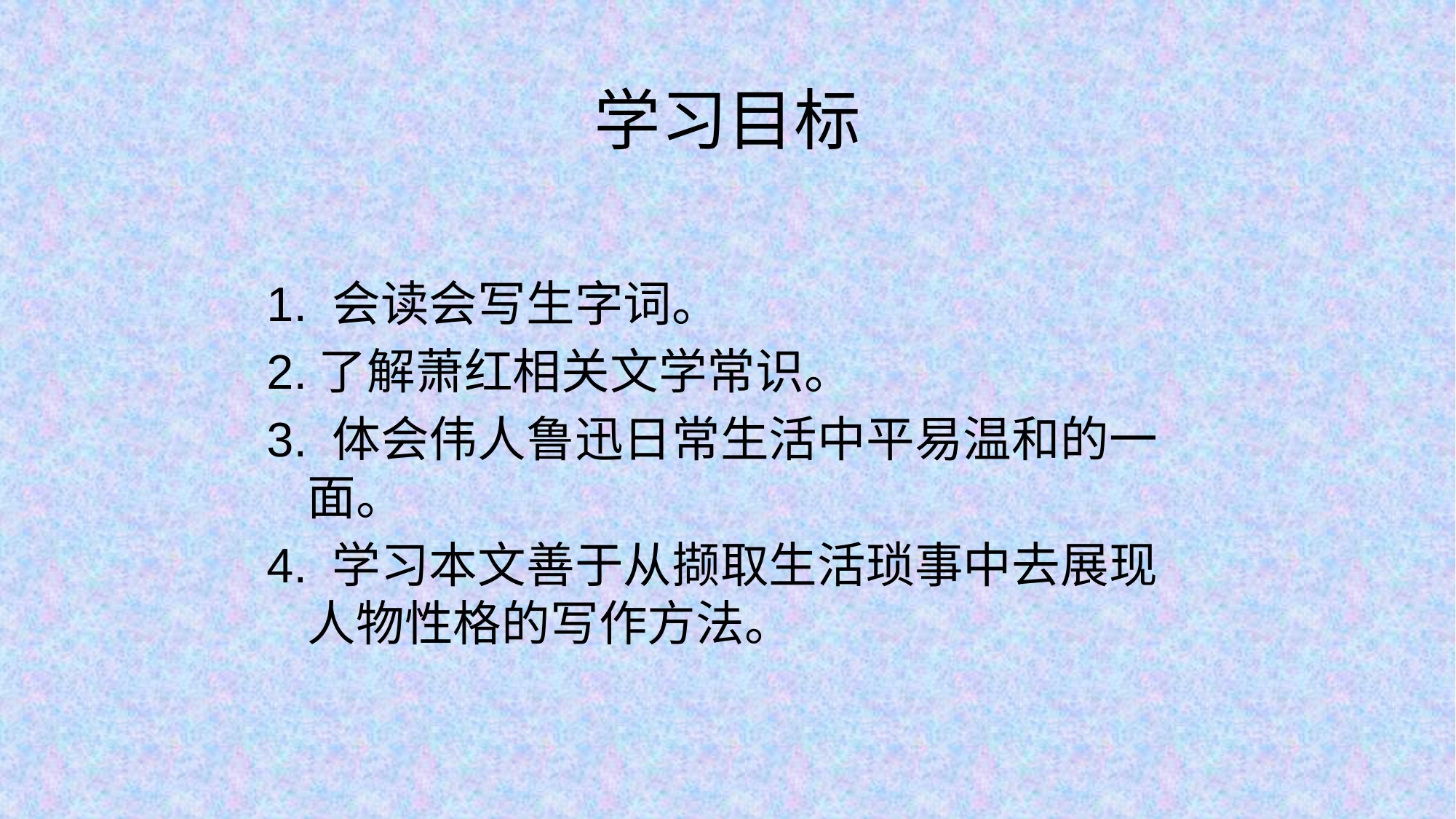

# 学习目标
1. 会读会写生字词。
2.了解萧红相关文学常识。
3. 体会伟人鲁迅日常生活中平易温和的一面。
4. 学习本文善于从撷取生活琐事中去展现人物性格的写作方法。